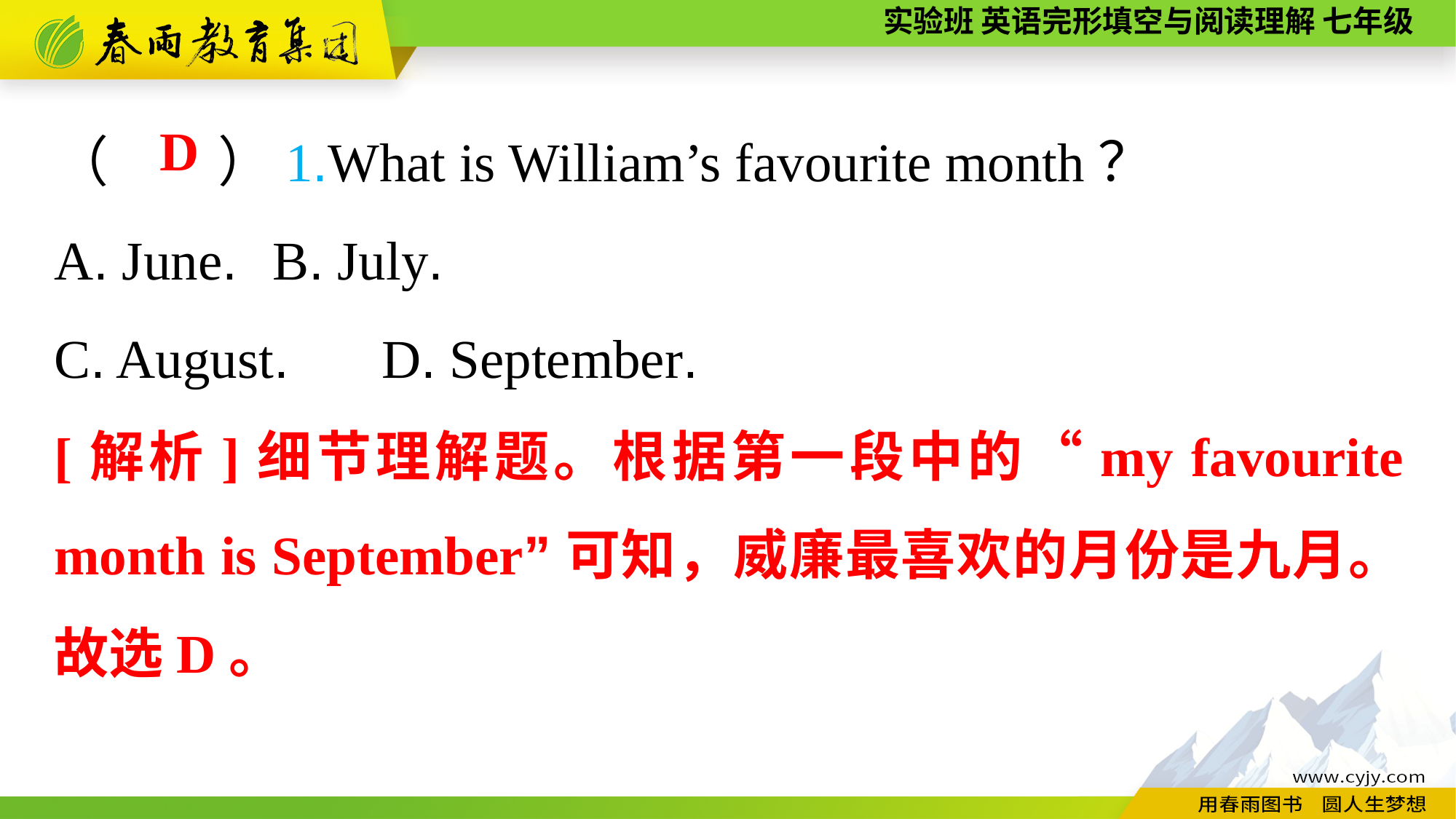

（　　）1.What is William’s favourite month？
A. June.	B. July.
C. August.	D. September.
D
[解析]细节理解题。根据第一段中的“my favourite month is September”可知，威廉最喜欢的月份是九月。故选D。